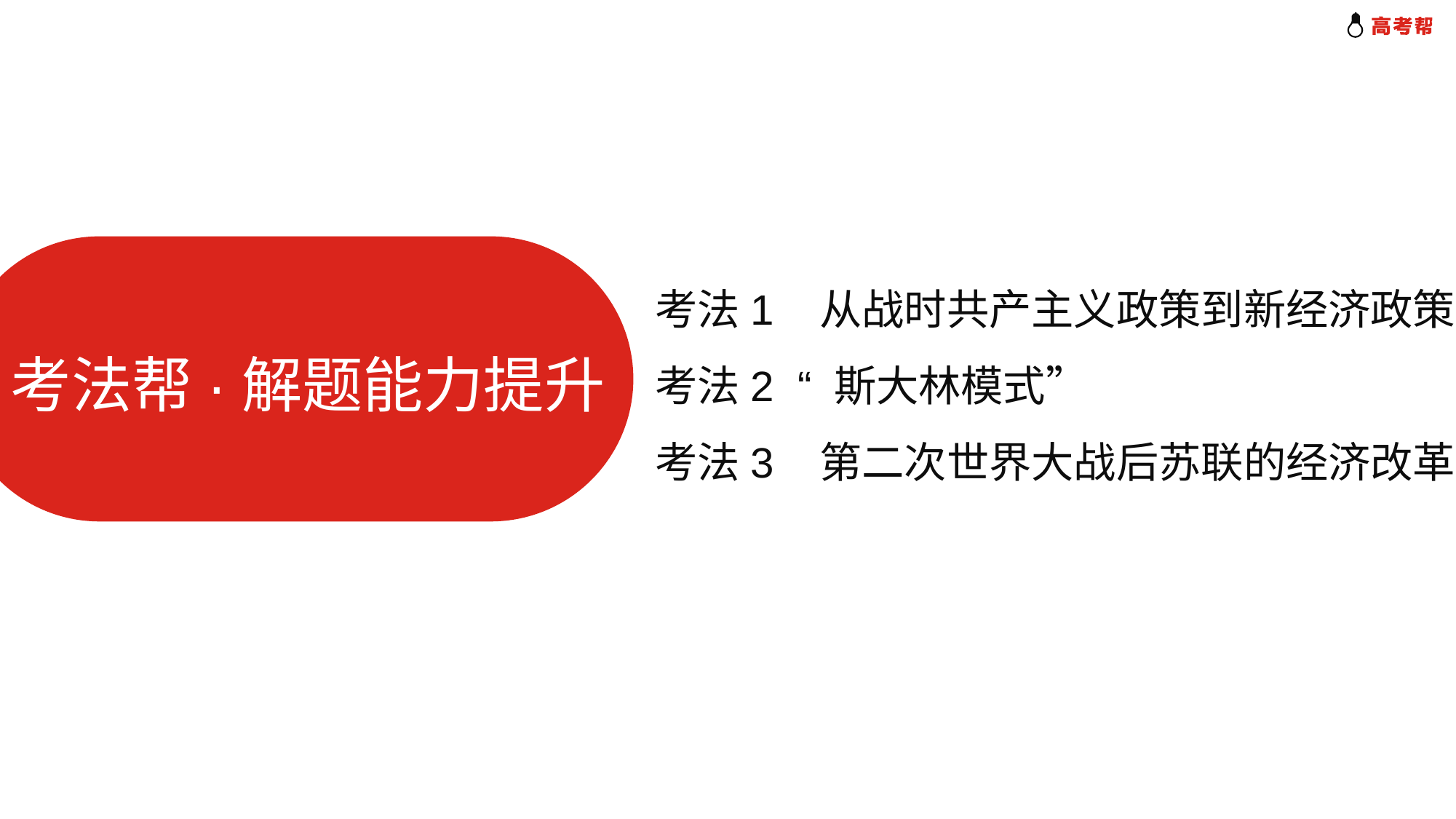

考法1   从战时共产主义政策到新经济政策
考法2  “ 斯大林模式”
考法3   第二次世界大战后苏联的经济改革
考法帮·解题能力提升